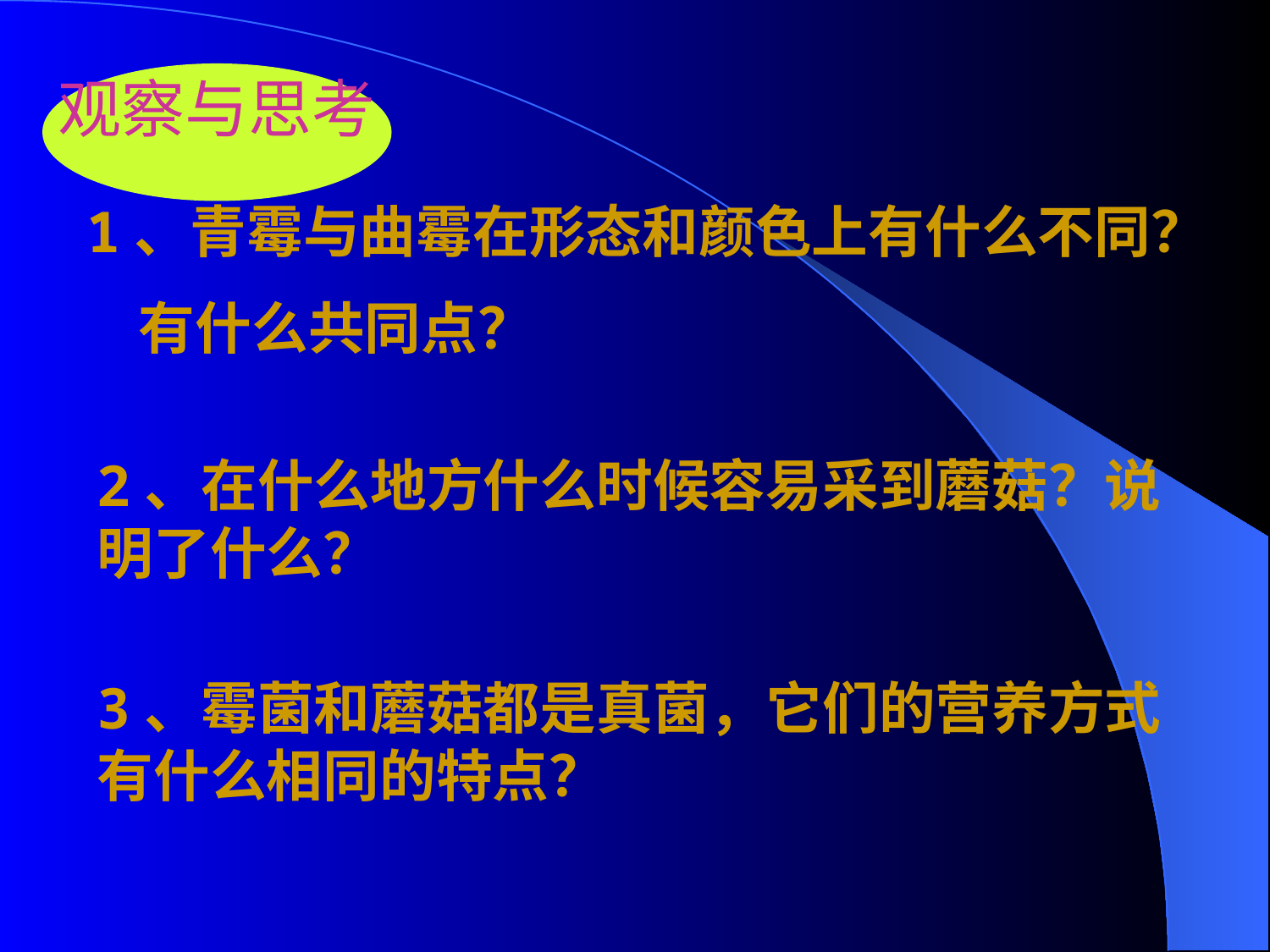

观察与思考

1、青霉与曲霉在形态和颜色上有什么不同？
   有什么共同点？
2、在什么地方什么时候容易采到蘑菇？说明了什么？
3、霉菌和蘑菇都是真菌，它们的营养方式有什么相同的特点？